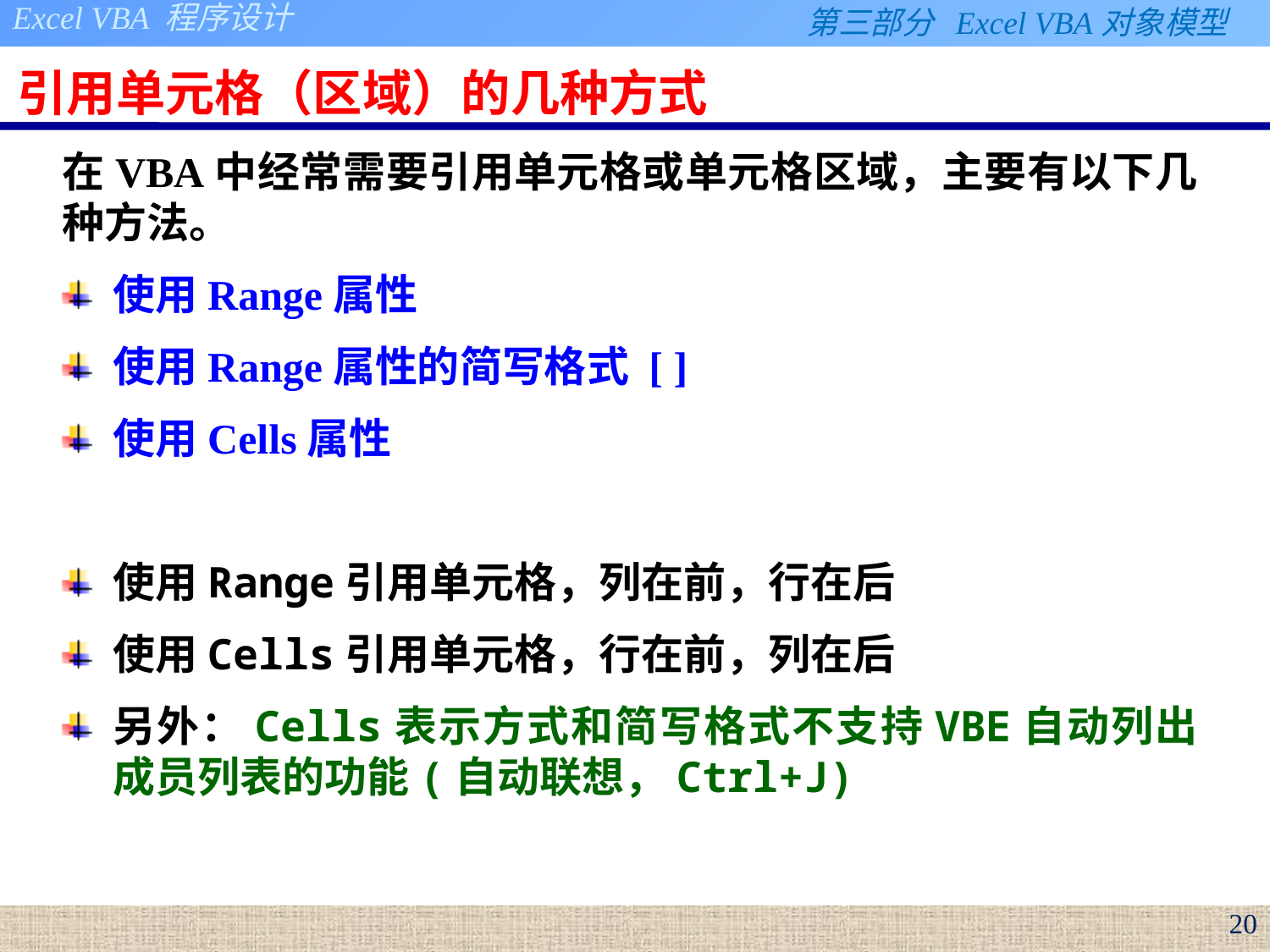

# 引用单元格（区域）的几种方式
在VBA中经常需要引用单元格或单元格区域，主要有以下几种方法。
使用Range属性
使用Range属性的简写格式 [ ]
使用Cells属性

使用Range引用单元格，列在前，行在后
使用Cells引用单元格，行在前，列在后
另外：Cells表示方式和简写格式不支持VBE自动列出成员列表的功能(自动联想，Ctrl+J)